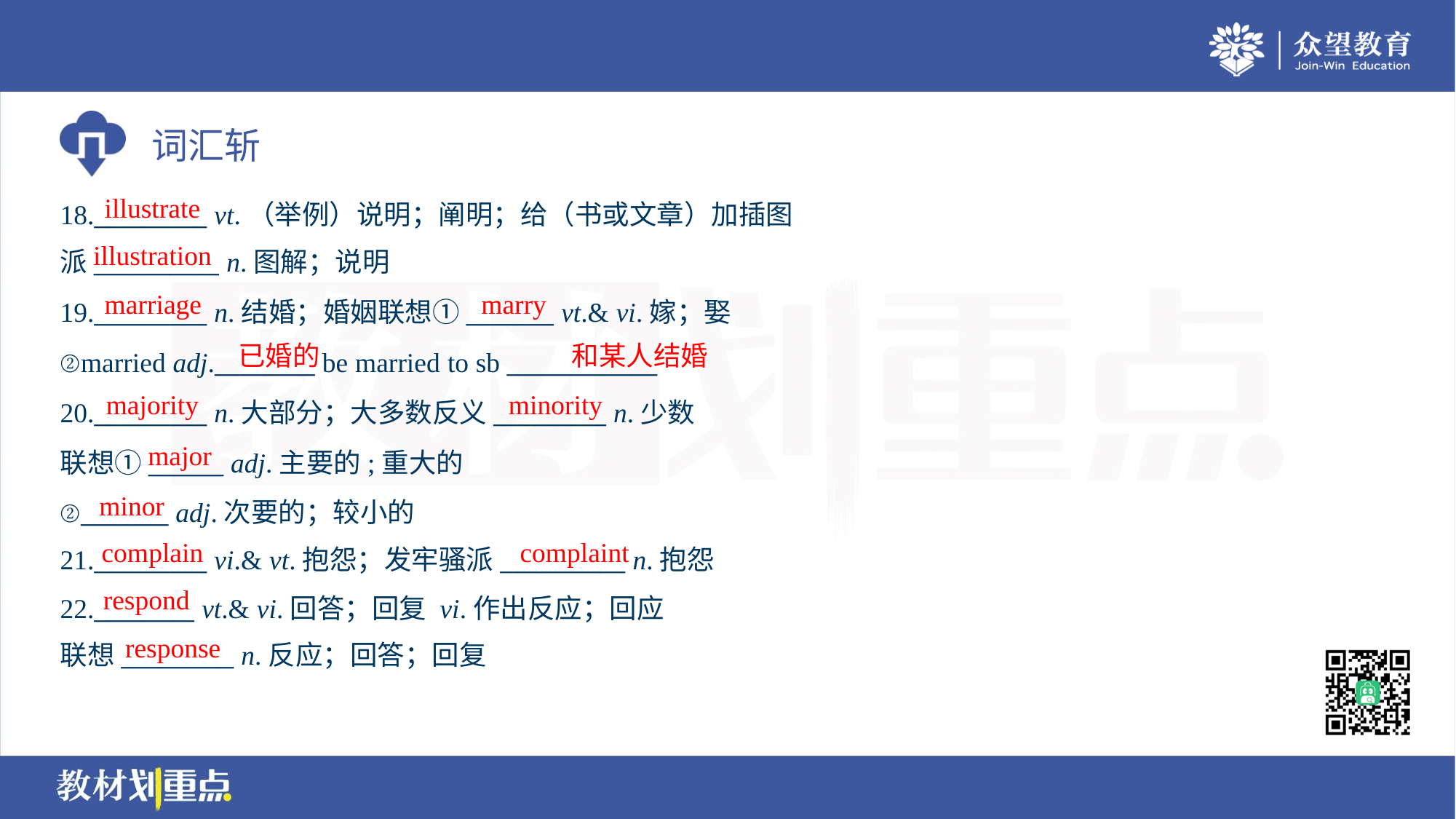

illustrate
18._________ vt.（举例）说明；阐明；给（书或文章）加插图
派__________ n.图解；说明
illustration
marriage
marry
19._________ n.结婚；婚姻联想①_______ vt.& vi.嫁；娶
②married adj.________ be married to sb ____________
20._________ n.大部分；大多数反义_________ n.少数
联想①______ adj.主要的;重大的
②_______ adj.次要的；较小的
21._________ vi.& vt.抱怨；发牢骚派__________ n.抱怨
已婚的
和某人结婚
majority
minority
major
minor
complain
complaint
respond
22.________ vt.& vi.回答；回复 vi.作出反应；回应
联想_________ n.反应；回答；回复
response